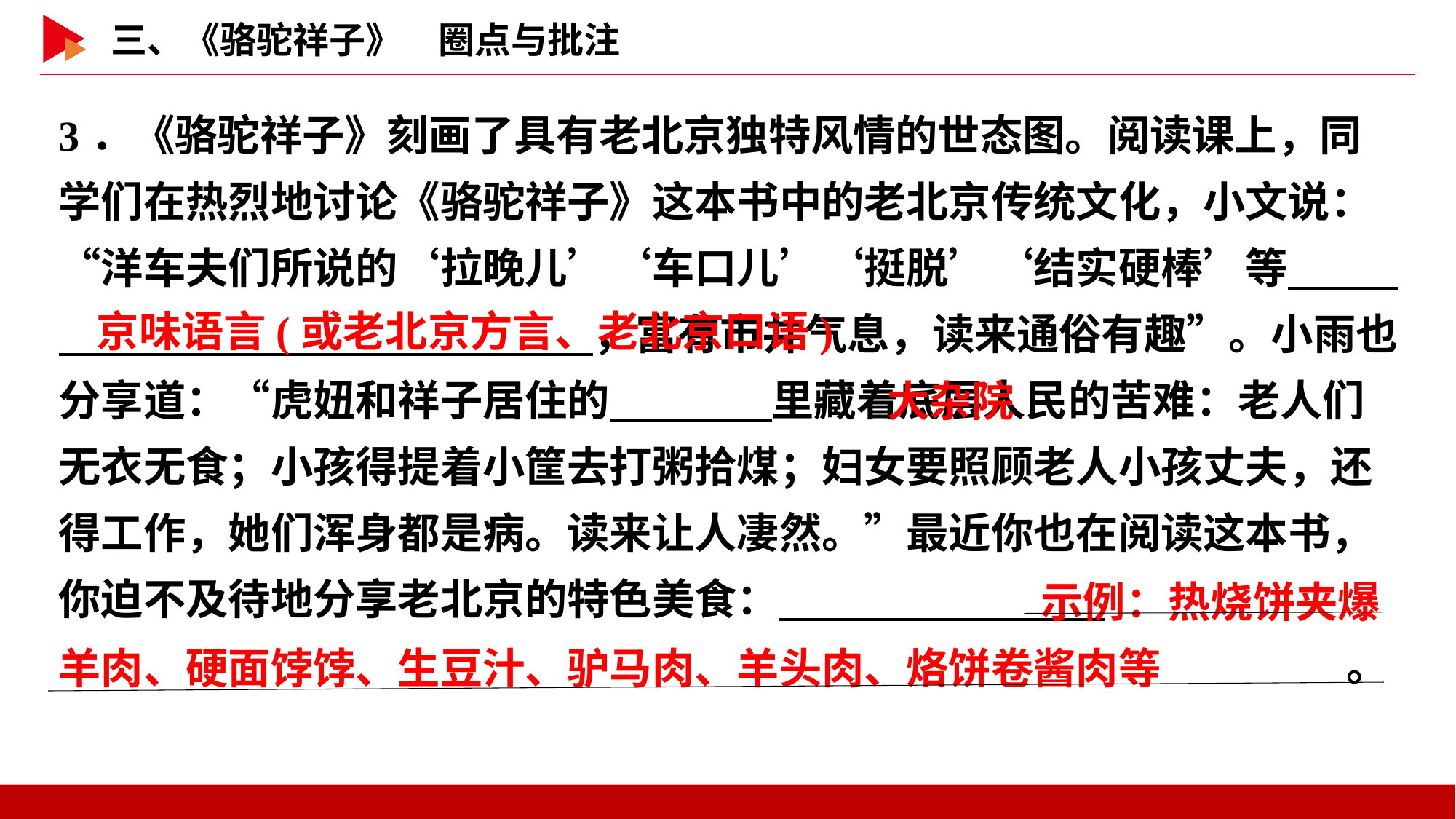

3．《骆驼祥子》刻画了具有老北京独特风情的世态图。阅读课上，同学们在热烈地讨论《骆驼祥子》这本书中的老北京传统文化，小文说：“洋车夫们所说的‘拉晚儿’‘车口儿’‘挺脱’‘结实硬棒’等　                                                           　，富有市井气息，读来通俗有趣”。小雨也分享道：“虎妞和祥子居住的　        　里藏着底层人民的苦难：老人们无衣无食；小孩得提着小筐去打粥拾煤；妇女要照顾老人小孩丈夫，还得工作，她们浑身都是病。读来让人凄然。”最近你也在阅读这本书，你迫不及待地分享老北京的特色美食：
											        。
京味语言(或老北京方言、老北京口语)
大杂院
									示例：热烧饼夹爆羊肉、硬面饽饽、生豆汁、驴马肉、羊头肉、烙饼卷酱肉等